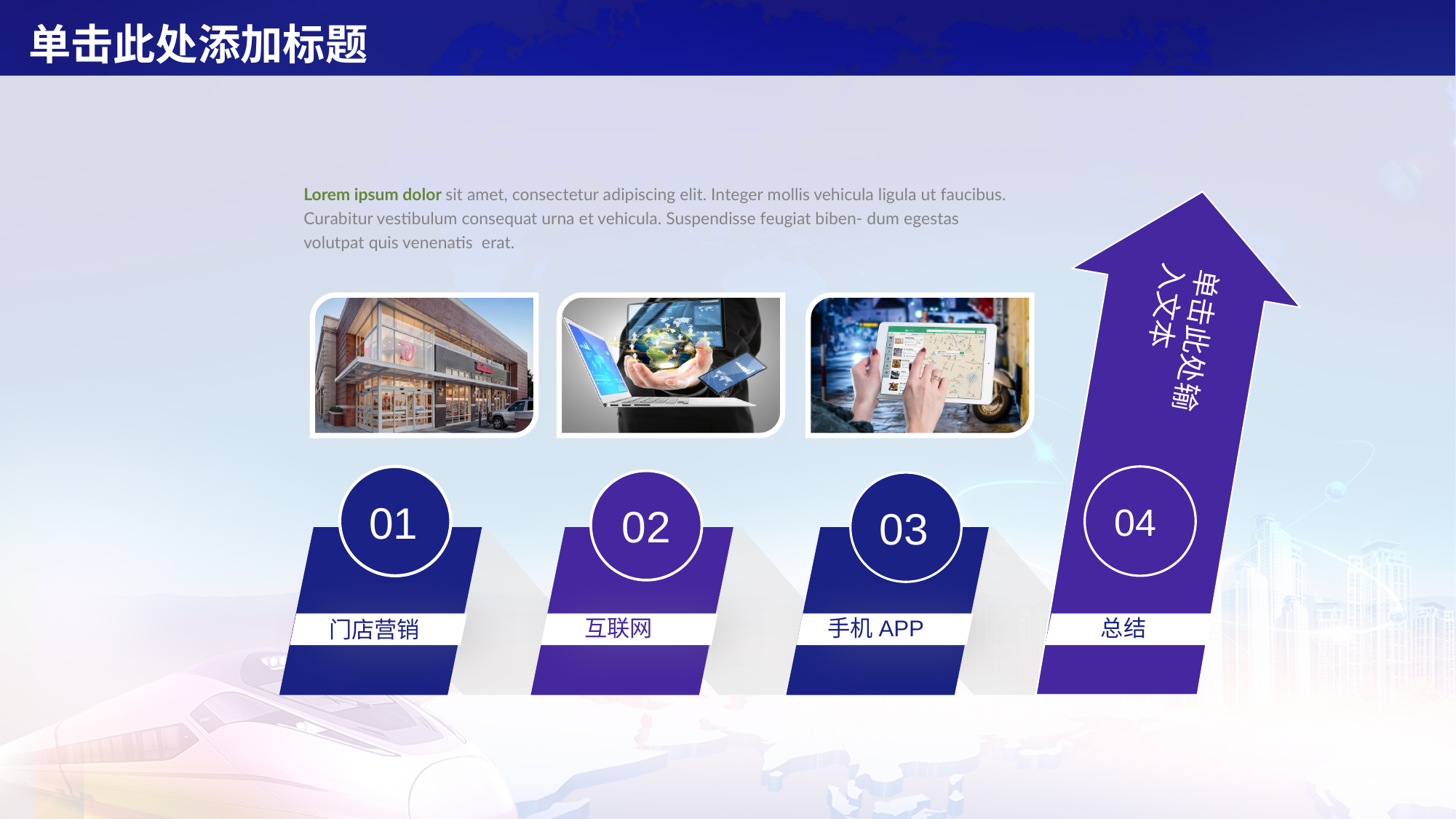

# 单击此处添加标题
Lorem ipsum dolor sit amet, consectetur adipiscing elit. Integer mollis vehicula ligula ut faucibus. Curabitur vestibulum consequat urna et vehicula. Suspendisse feugiat biben- dum egestas volutpat quis venenatis  erat.

单击此处输入文本

01
04
02
03

互联网

手机APP

总结

门店营销